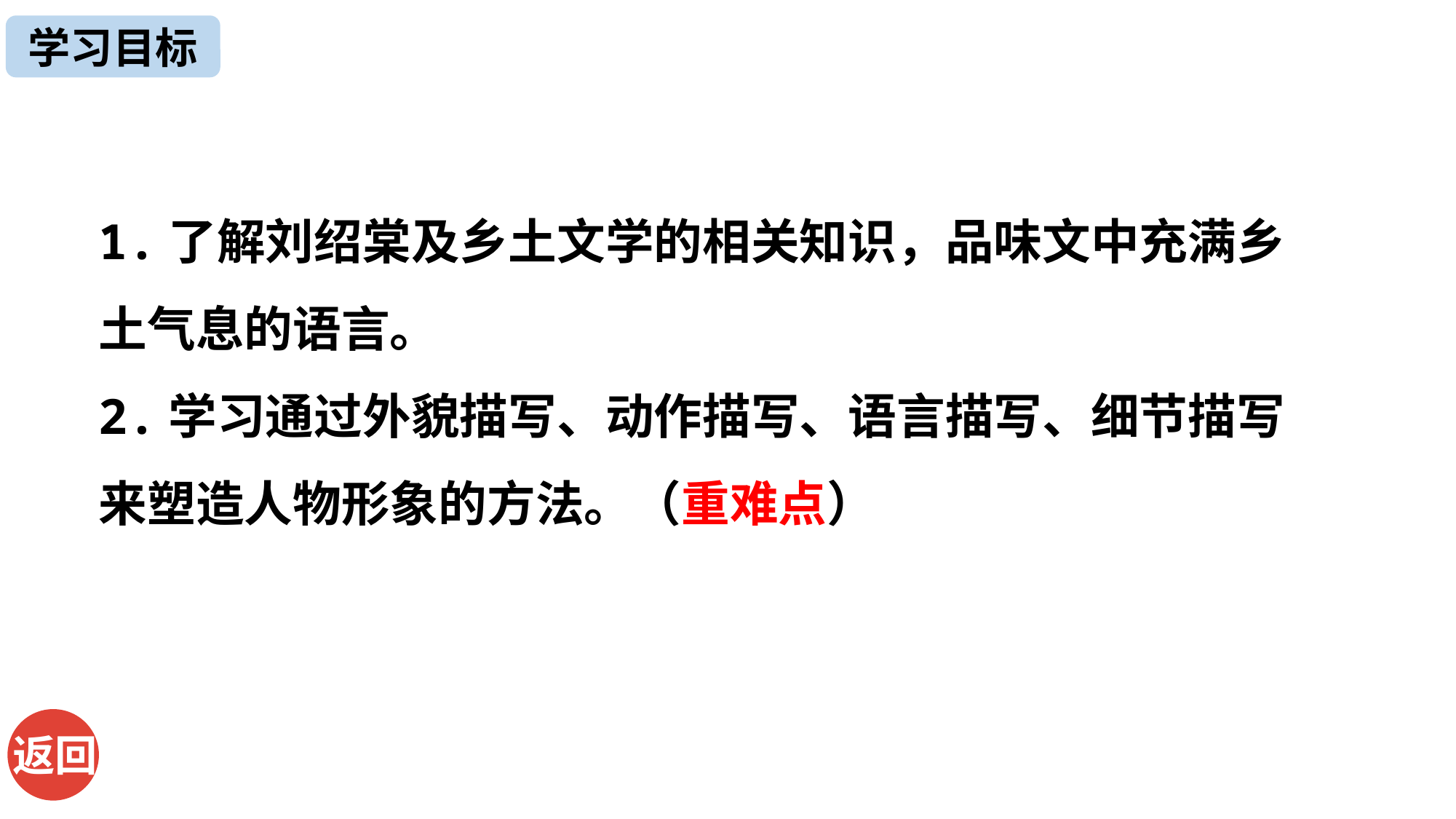

学习目标
1.了解刘绍棠及乡土文学的相关知识，品味文中充满乡土气息的语言。
2.学习通过外貌描写、动作描写、语言描写、细节描写来塑造人物形象的方法。（重难点）

返回